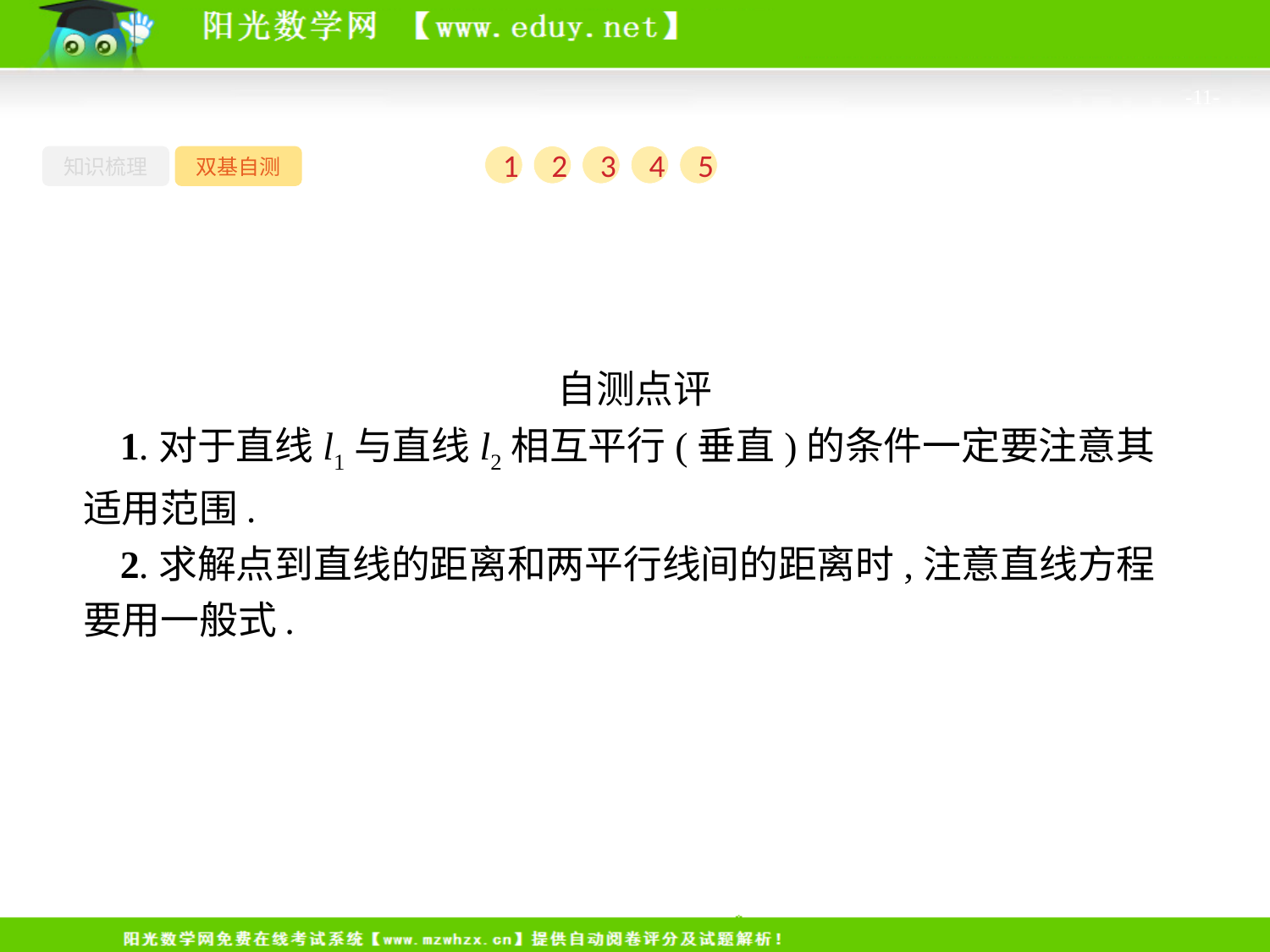

-11-
知识梳理
双基自测
1
2
3
4
5
自测点评
1.对于直线l1与直线l2相互平行(垂直)的条件一定要注意其适用范围.
2.求解点到直线的距离和两平行线间的距离时,注意直线方程要用一般式.